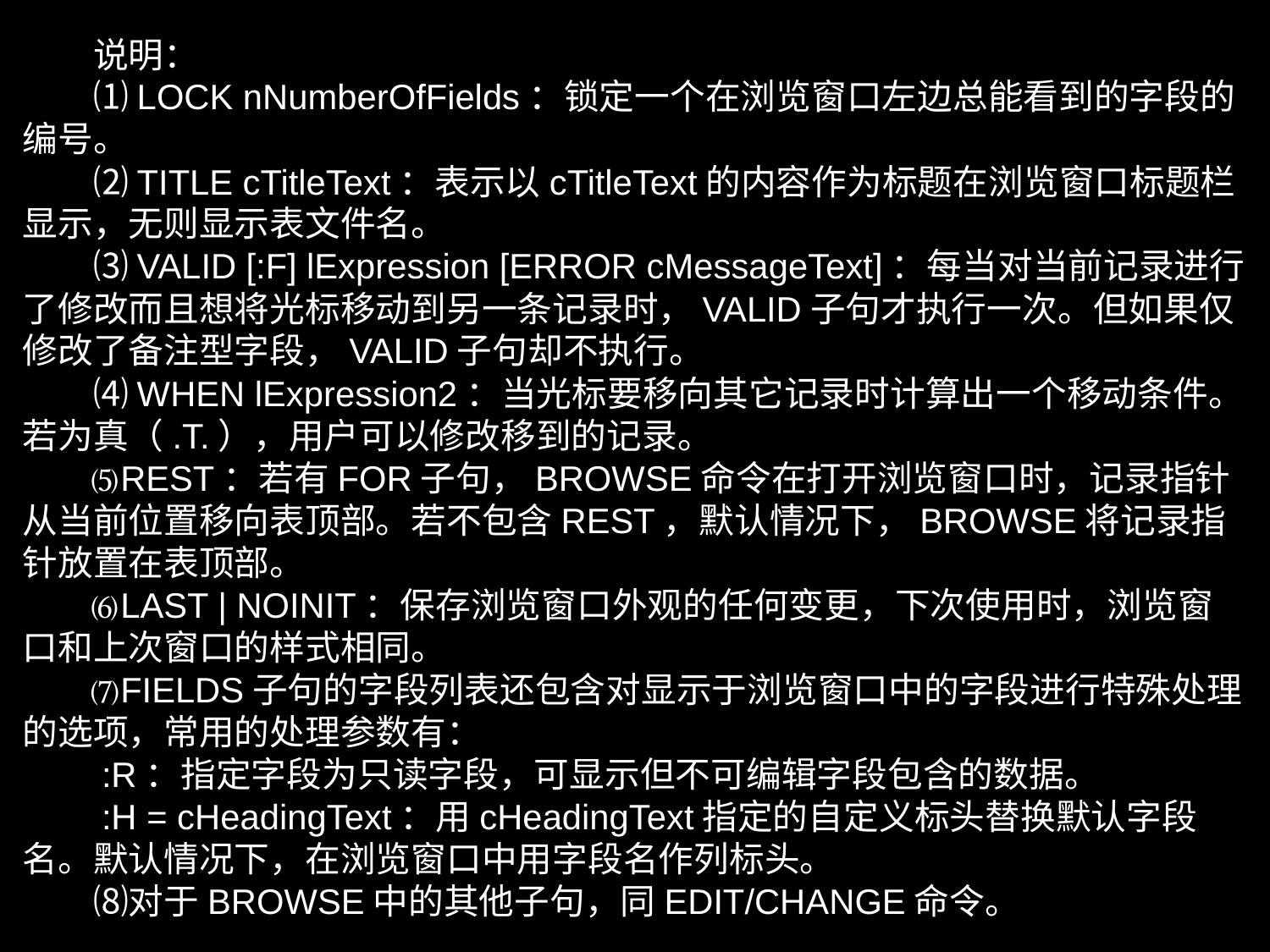

说明：
　　⑴LOCK nNumberOfFields：锁定一个在浏览窗口左边总能看到的字段的编号。
　　⑵TITLE cTitleText：表示以cTitleText的内容作为标题在浏览窗口标题栏显示，无则显示表文件名。
　　⑶VALID [:F] lExpression [ERROR cMessageText]：每当对当前记录进行了修改而且想将光标移动到另一条记录时，VALID子句才执行一次。但如果仅修改了备注型字段，VALID子句却不执行。
　　⑷WHEN lExpression2：当光标要移向其它记录时计算出一个移动条件。若为真（.T.），用户可以修改移到的记录。
       ⑸REST：若有FOR子句，BROWSE命令在打开浏览窗口时，记录指针从当前位置移向表顶部。若不包含REST，默认情况下，BROWSE将记录指针放置在表顶部。
       ⑹LAST | NOINIT：保存浏览窗口外观的任何变更，下次使用时，浏览窗口和上次窗口的样式相同。
       ⑺FIELDS子句的字段列表还包含对显示于浏览窗口中的字段进行特殊处理的选项，常用的处理参数有：
　　:R：指定字段为只读字段，可显示但不可编辑字段包含的数据。
　　:H = cHeadingText：用cHeadingText指定的自定义标头替换默认字段名。默认情况下，在浏览窗口中用字段名作列标头。
　　⑻对于BROWSE中的其他子句，同EDIT/CHANGE命令。